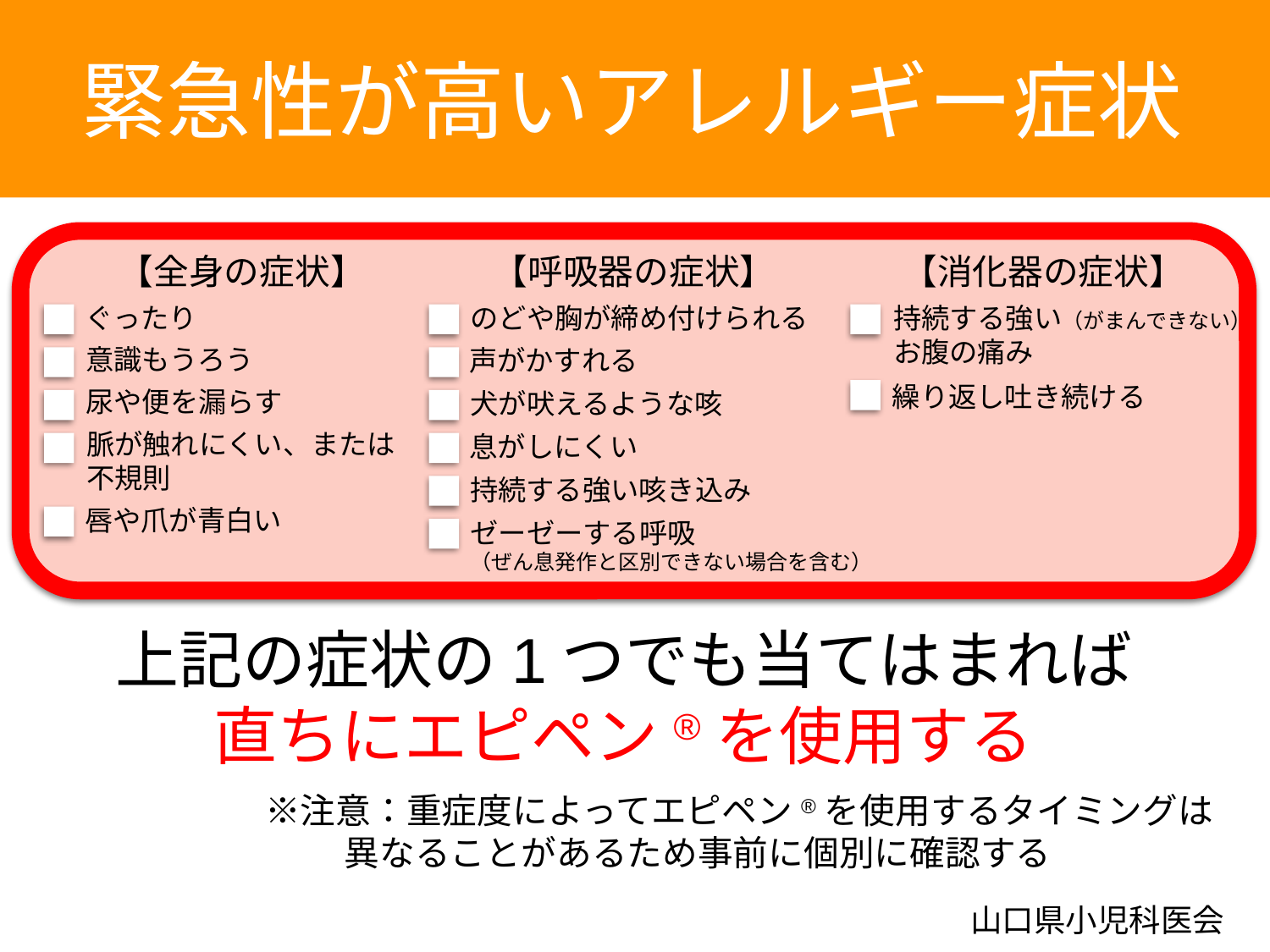

緊急性が高いアレルギー症状

【全身の症状】
【呼吸器の症状】
【消化器の症状】
ぐったり
のどや胸が締め付けられる
持続する強い（がまんできない）
お腹の痛み

意識もうろう
声がかすれる

繰り返し吐き続ける
尿や便を漏らす
犬が吠えるような咳

脈が触れにくい、または
不規則
息がしにくい

持続する強い咳き込み

唇や爪が青白い

ゼーゼーする呼吸
（ぜん息発作と区別できない場合を含む）

上記の症状の1つでも当てはまれば
直ちにエピペン®を使用する

 　　　　　　　　　　　※注意：重症度によってエピペン®を使用するタイミングは
　　　　　　              異なることがあるため事前に個別に確認する
山口県小児科医会